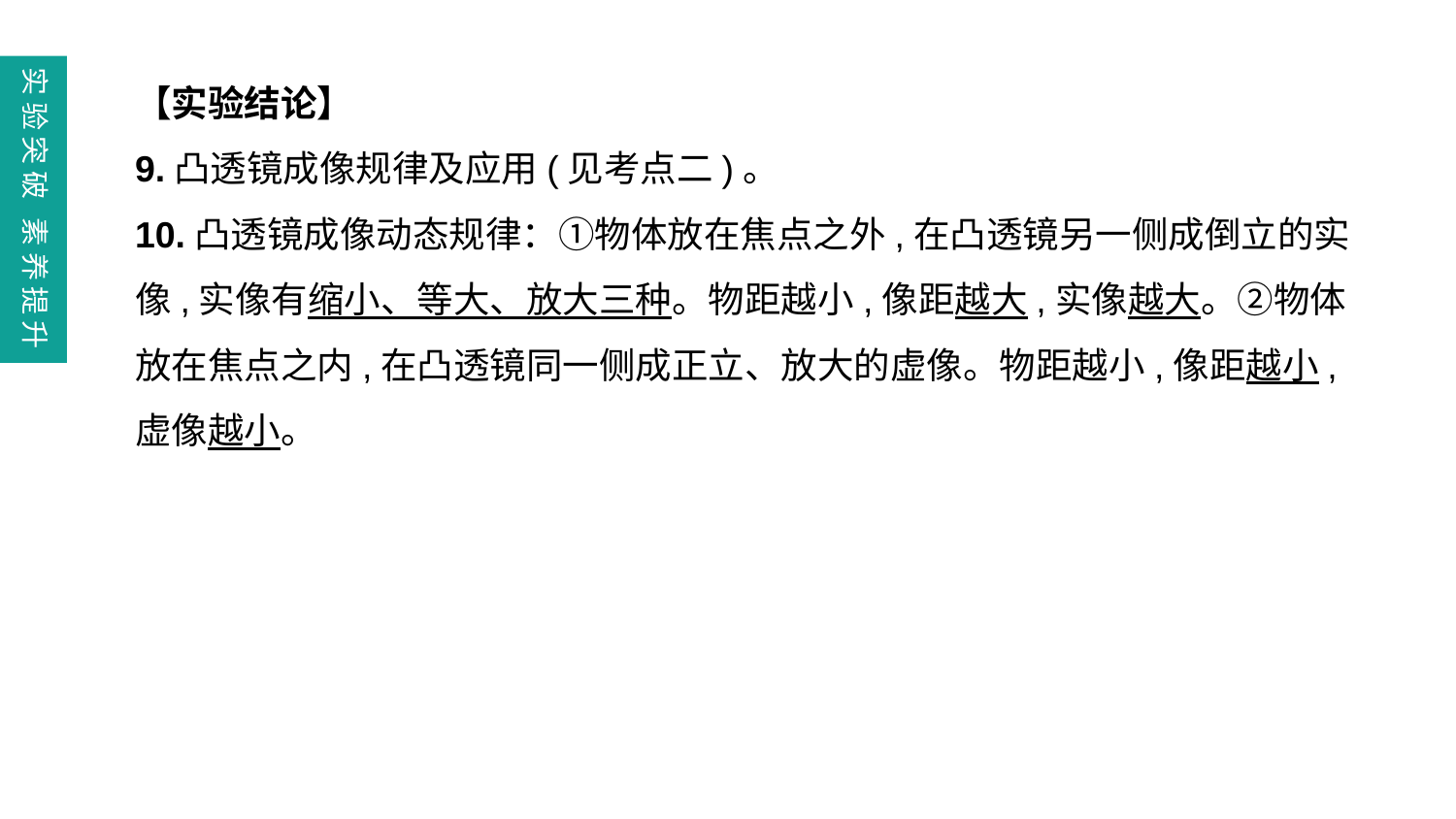

【实验结论】
9.凸透镜成像规律及应用(见考点二)。
10.凸透镜成像动态规律：①物体放在焦点之外,在凸透镜另一侧成倒立的实像,实像有缩小、等大、放大三种。物距越小,像距越大,实像越大。②物体放在焦点之内,在凸透镜同一侧成正立、放大的虚像。物距越小,像距越小,虚像越小。

实验突破 素养提升